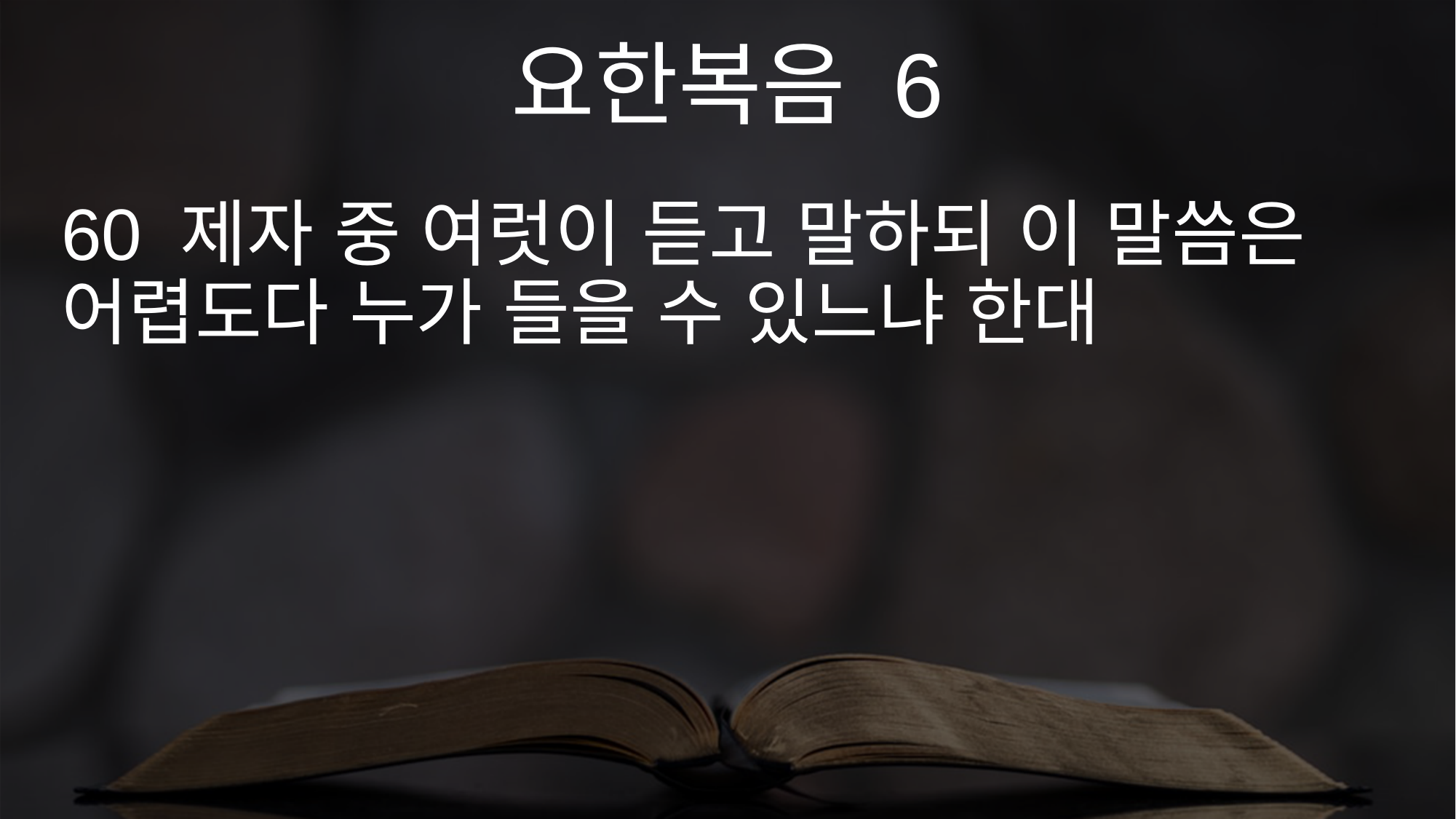

요한복음 6
60 제자 중 여럿이 듣고 말하되 이 말씀은 어렵도다 누가 들을 수 있느냐 한대